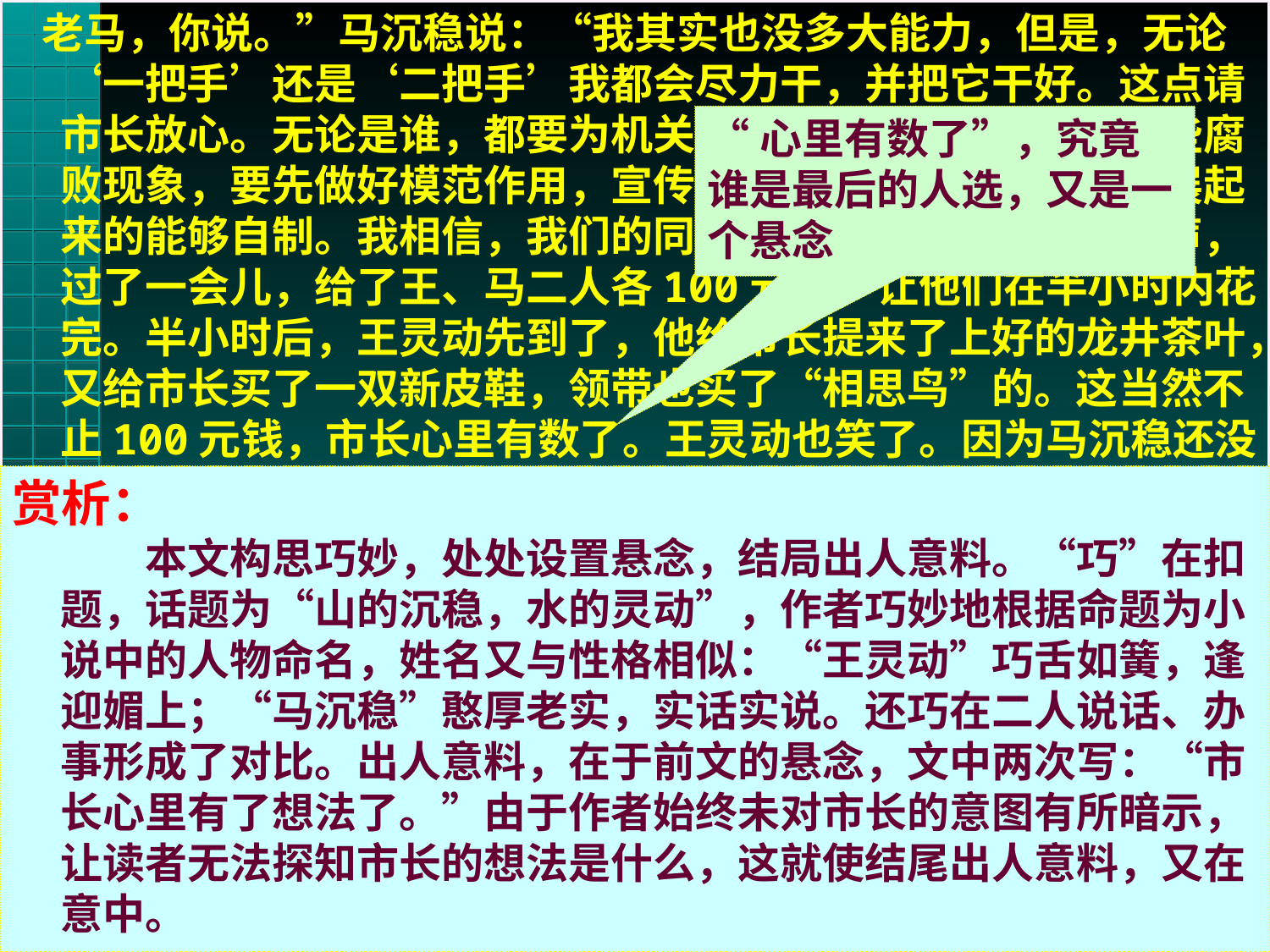

老马，你说。”马沉稳说：“我其实也没多大能力，但是，无论‘一把手’还是‘二把手’我都会尽力干，并把它干好。这点请市长放心。无论是谁，都要为机关，为咱百姓服务。对于那些腐败现象，要先做好模范作用，宣传法律知识，让那些尚未发展起来的能够自制。我相信，我们的同志都是好的。”市长没吱声，过了一会儿，给了王、马二人各100元钱，让他们在半小时内花完。半小时后，王灵动先到了，他给市长提来了上好的龙井茶叶，又给市长买了一双新皮鞋，领带也买了“相思鸟”的。这当然不止100元钱，市长心里有数了。王灵动也笑了。因为马沉稳还没来，市长让王灵动先回去，等候通知。40分钟之后，马沉稳大汗淋漓地跑了进来，连门都没敲，市长问：“钱花完了？”马沉稳嗯了一声。市长没再说什么就叫他走了。因为他从窗户里看见门卫老张门口放了一张新床和一把新电筒。
       几天后，选举结果贴出来了：“一把手”，马沉稳；“二把手”，待定。
“心里有数了”，究竟谁是最后的人选，又是一个悬念
赏析：
　　本文构思巧妙，处处设置悬念，结局出人意料。“巧”在扣题，话题为“山的沉稳，水的灵动”，作者巧妙地根据命题为小说中的人物命名，姓名又与性格相似：“王灵动”巧舌如簧，逢迎媚上；“马沉稳”憨厚老实，实话实说。还巧在二人说话、办事形成了对比。出人意料，在于前文的悬念，文中两次写：“市长心里有了想法了。”由于作者始终未对市长的意图有所暗示，让读者无法探知市长的想法是什么，这就使结尾出人意料，又在意中。
至此，悬念有了结果